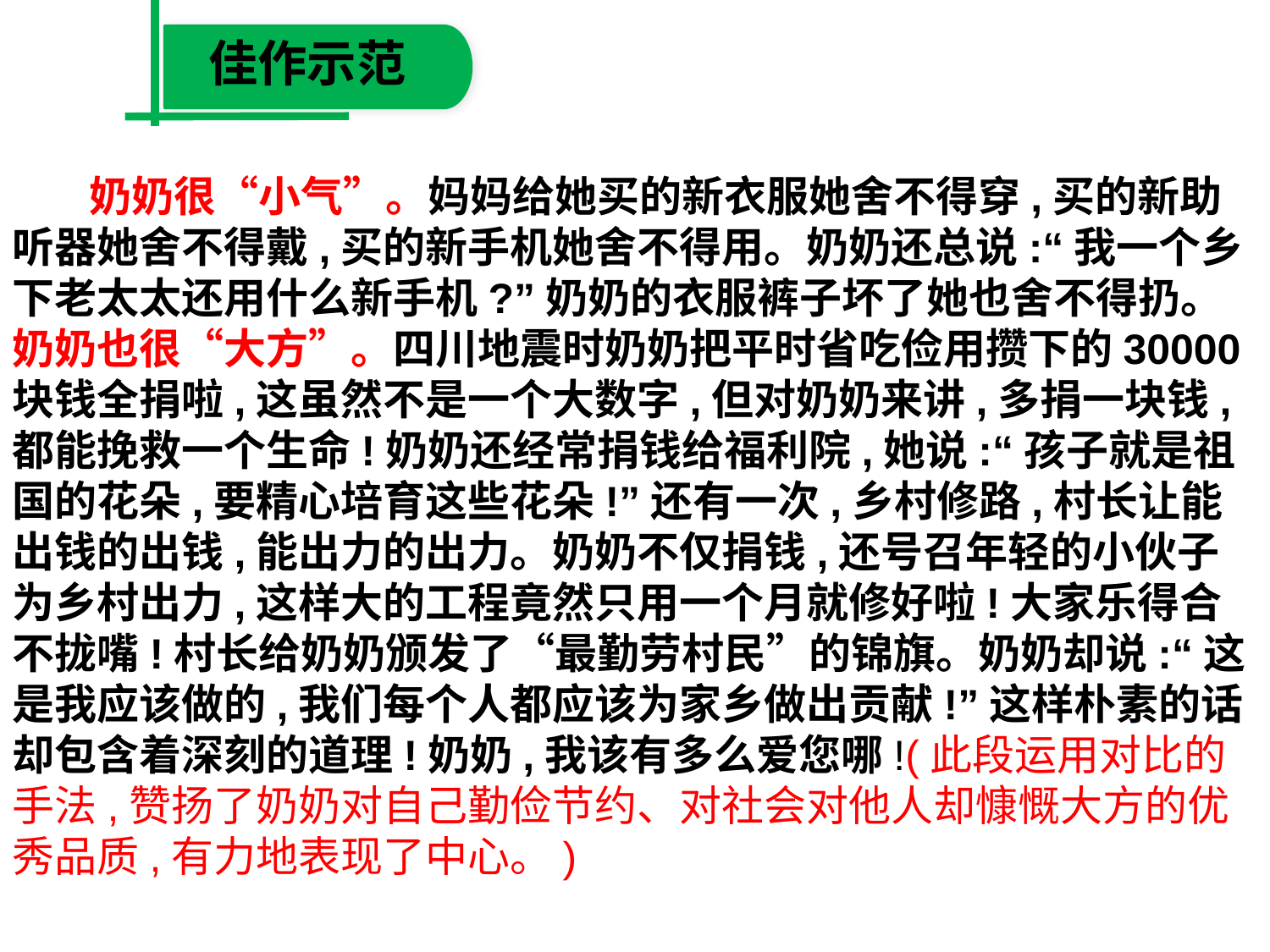

佳作示范
       奶奶很“小气”。妈妈给她买的新衣服她舍不得穿,买的新助听器她舍不得戴,买的新手机她舍不得用。奶奶还总说:“我一个乡下老太太还用什么新手机?”奶奶的衣服裤子坏了她也舍不得扔。奶奶也很“大方”。四川地震时奶奶把平时省吃俭用攒下的30000块钱全捐啦,这虽然不是一个大数字,但对奶奶来讲,多捐一块钱,都能挽救一个生命!奶奶还经常捐钱给福利院,她说:“孩子就是祖国的花朵,要精心培育这些花朵!”还有一次,乡村修路,村长让能出钱的出钱,能出力的出力。奶奶不仅捐钱,还号召年轻的小伙子为乡村出力,这样大的工程竟然只用一个月就修好啦!大家乐得合不拢嘴!村长给奶奶颁发了“最勤劳村民”的锦旗。奶奶却说:“这是我应该做的,我们每个人都应该为家乡做出贡献!”这样朴素的话却包含着深刻的道理!奶奶,我该有多么爱您哪!(此段运用对比的手法,赞扬了奶奶对自己勤俭节约、对社会对他人却慷慨大方的优秀品质,有力地表现了中心。)